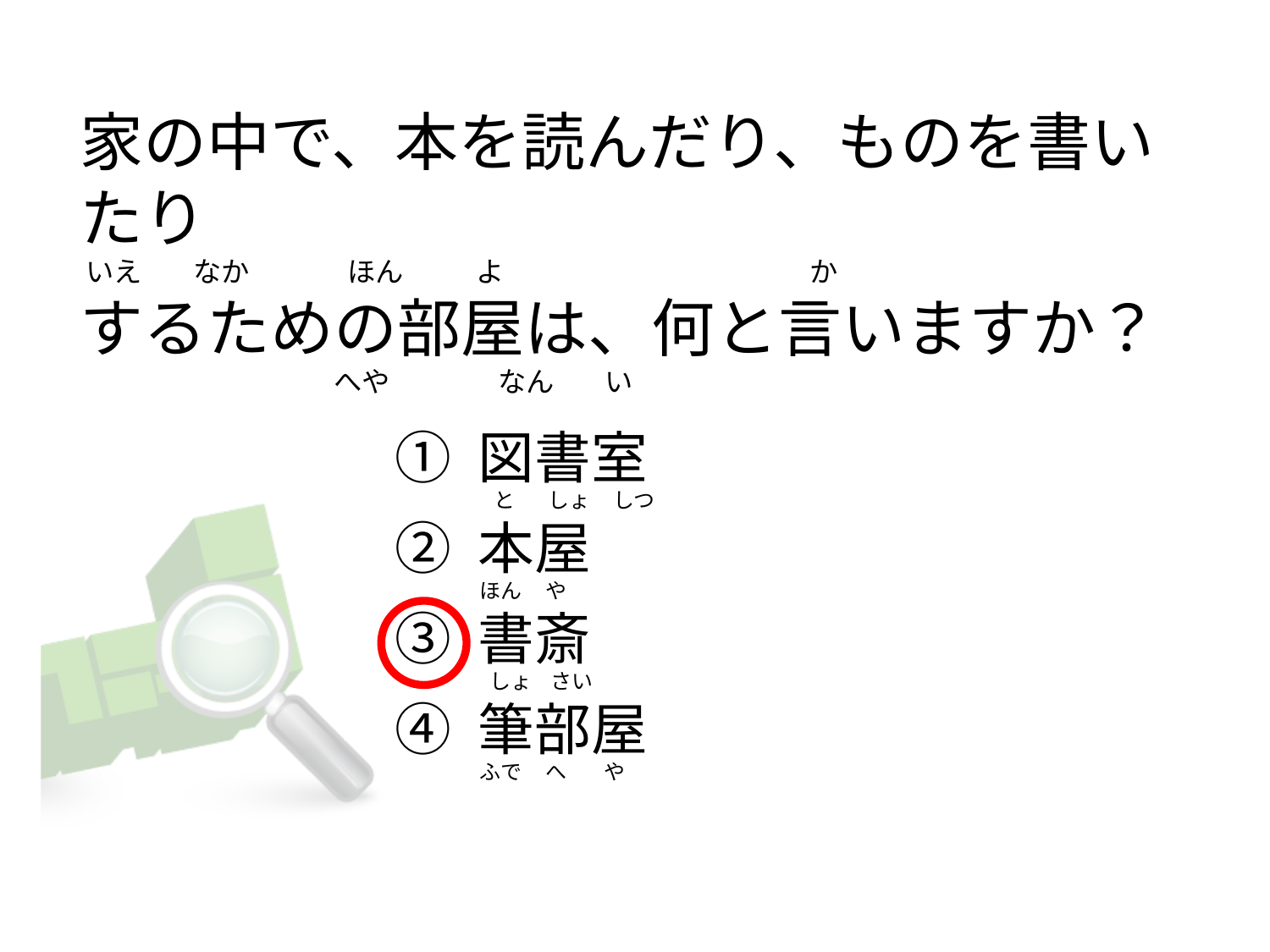

# 家の中で、本を読んだり、ものを書いたり  いえ        なか　           ほん　       よ                                                か するための部屋は、何と言いますか？                                         へや                 なん        い
① 図書室
② 本屋
③ 書斎
④ 筆部屋
  と       しょ     しつ
ほん     や

 しょ    さい
ふで     へ        や